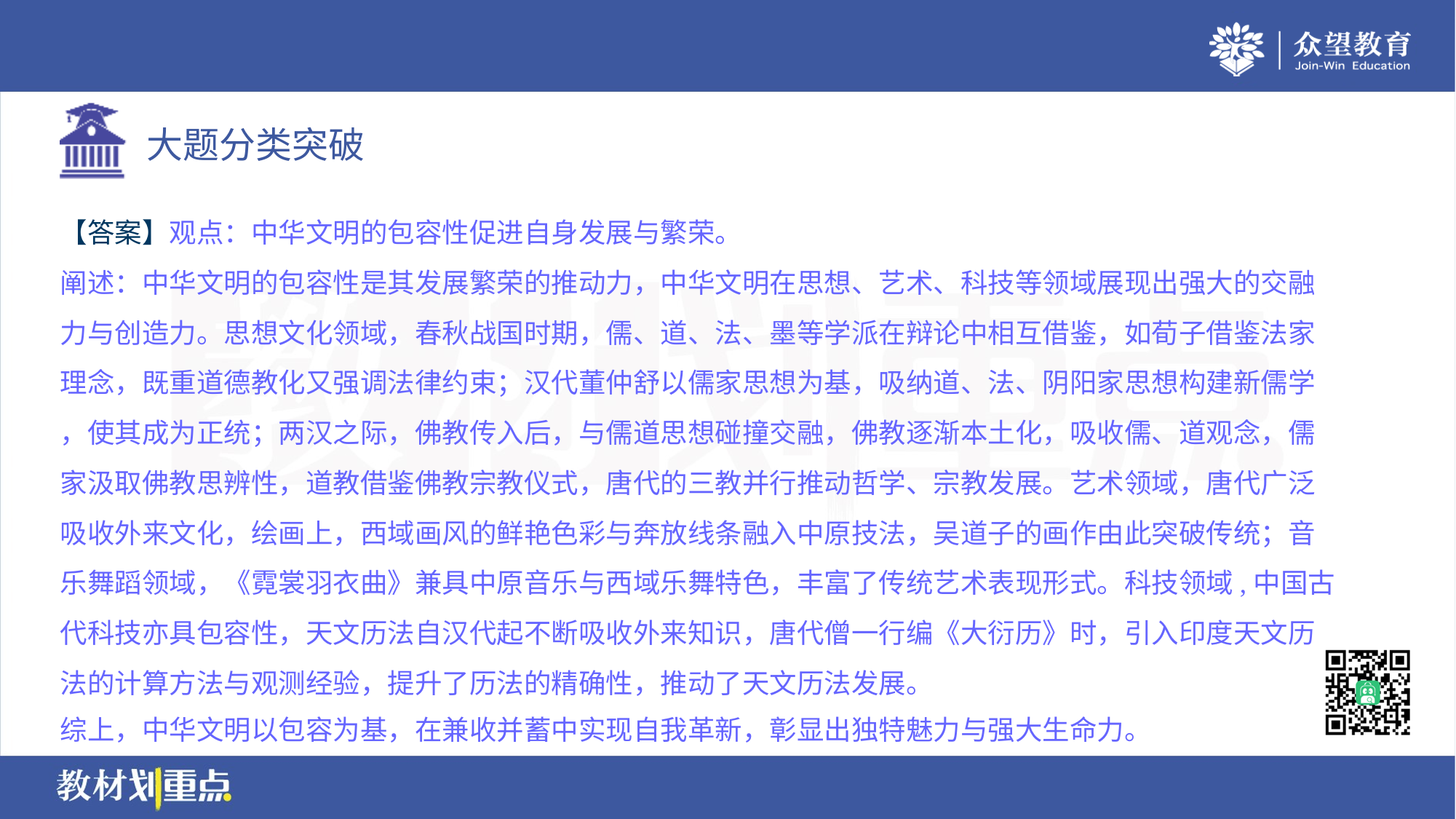

【答案】观点：中华文明的包容性促进自身发展与繁荣。
阐述：中华文明的包容性是其发展繁荣的推动力，中华文明在思想、艺术、科技等领域展现出强大的交融
力与创造力。思想文化领域，春秋战国时期，儒、道、法、墨等学派在辩论中相互借鉴，如荀子借鉴法家
理念，既重道德教化又强调法律约束；汉代董仲舒以儒家思想为基，吸纳道、法、阴阳家思想构建新儒学
，使其成为正统；两汉之际，佛教传入后，与儒道思想碰撞交融，佛教逐渐本土化，吸收儒、道观念，儒
家汲取佛教思辨性，道教借鉴佛教宗教仪式，唐代的三教并行推动哲学、宗教发展。艺术领域，唐代广泛
吸收外来文化，绘画上，西域画风的鲜艳色彩与奔放线条融入中原技法，吴道子的画作由此突破传统；音
乐舞蹈领域，《霓裳羽衣曲》兼具中原音乐与西域乐舞特色，丰富了传统艺术表现形式。科技领域,中国古
代科技亦具包容性，天文历法自汉代起不断吸收外来知识，唐代僧一行编《大衍历》时，引入印度天文历
法的计算方法与观测经验，提升了历法的精确性，推动了天文历法发展。
综上，中华文明以包容为基，在兼收并蓄中实现自我革新，彰显出独特魅力与强大生命力。